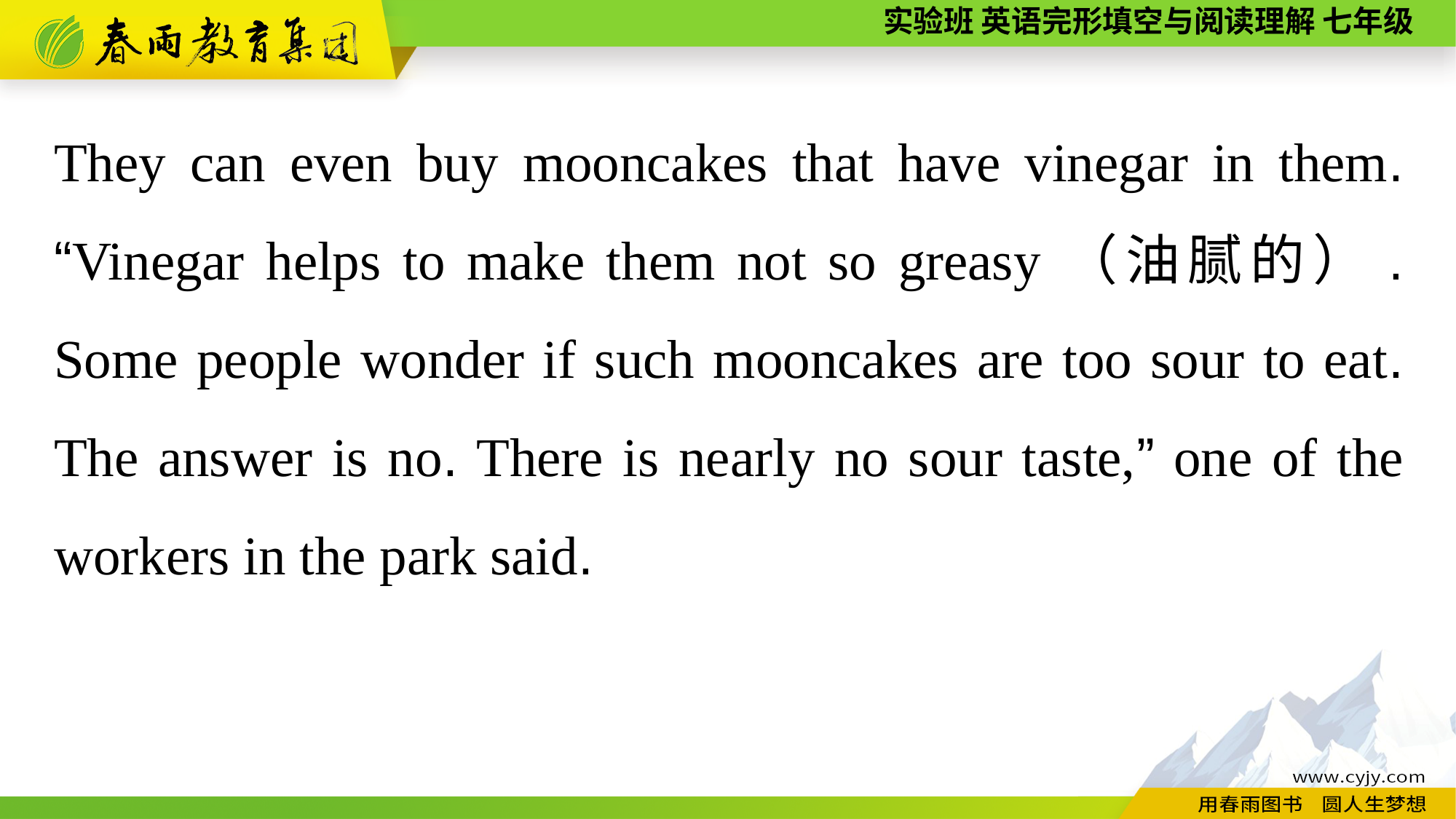

They can even buy mooncakes that have vinegar in them. “Vinegar helps to make them not so greasy（油腻的）. Some people wonder if such mooncakes are too sour to eat. The answer is no. There is nearly no sour taste,” one of the workers in the park said.